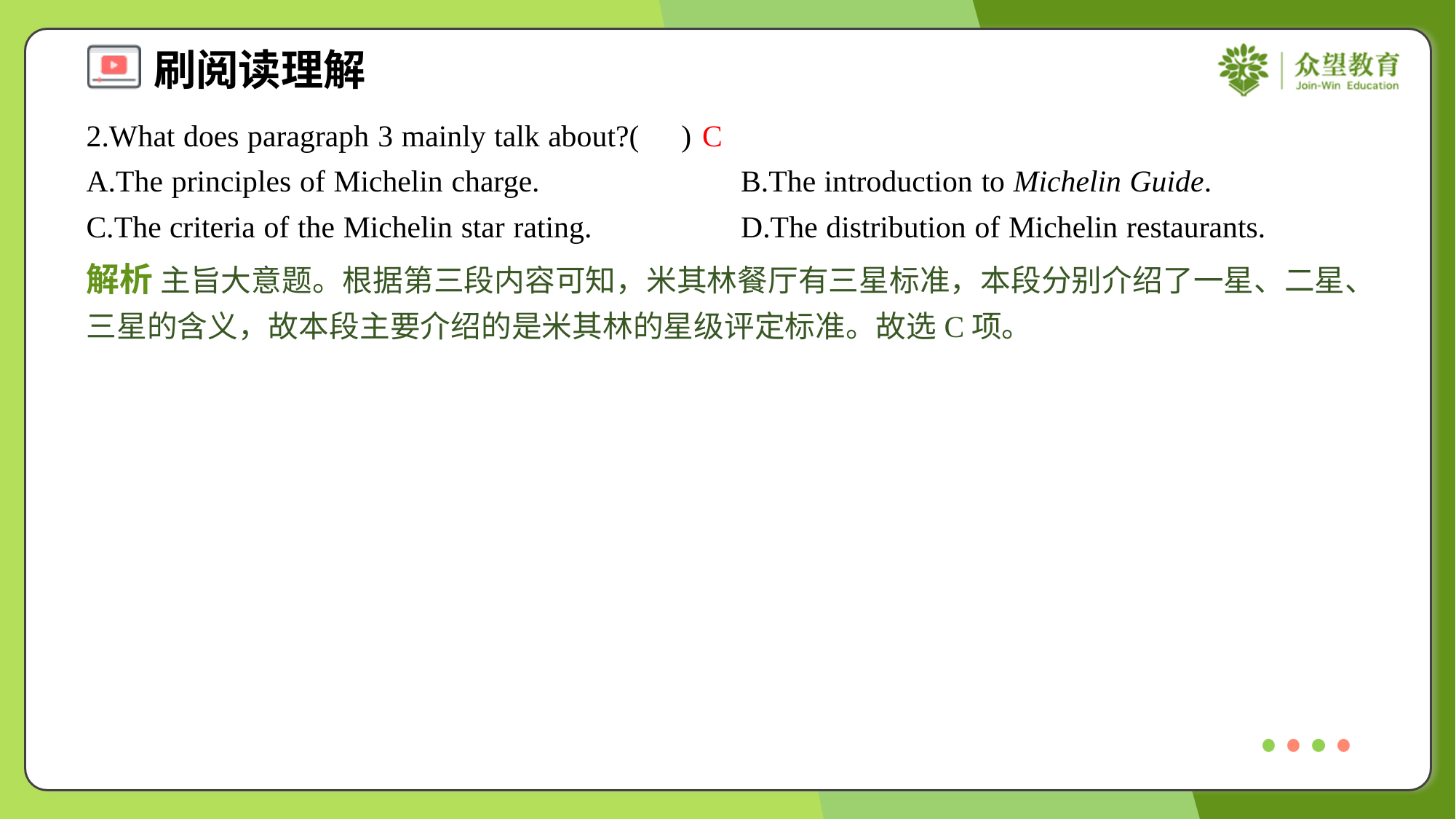

2.What does paragraph 3 mainly talk about?(     )
C
A.The principles of Michelin charge.	B.The introduction to Michelin Guide.
C.The criteria of the Michelin star rating.	D.The distribution of Michelin restaurants.
解析 主旨大意题。根据第三段内容可知，米其林餐厅有三星标准，本段分别介绍了一星、二星、三星的含义，故本段主要介绍的是米其林的星级评定标准。故选C项。